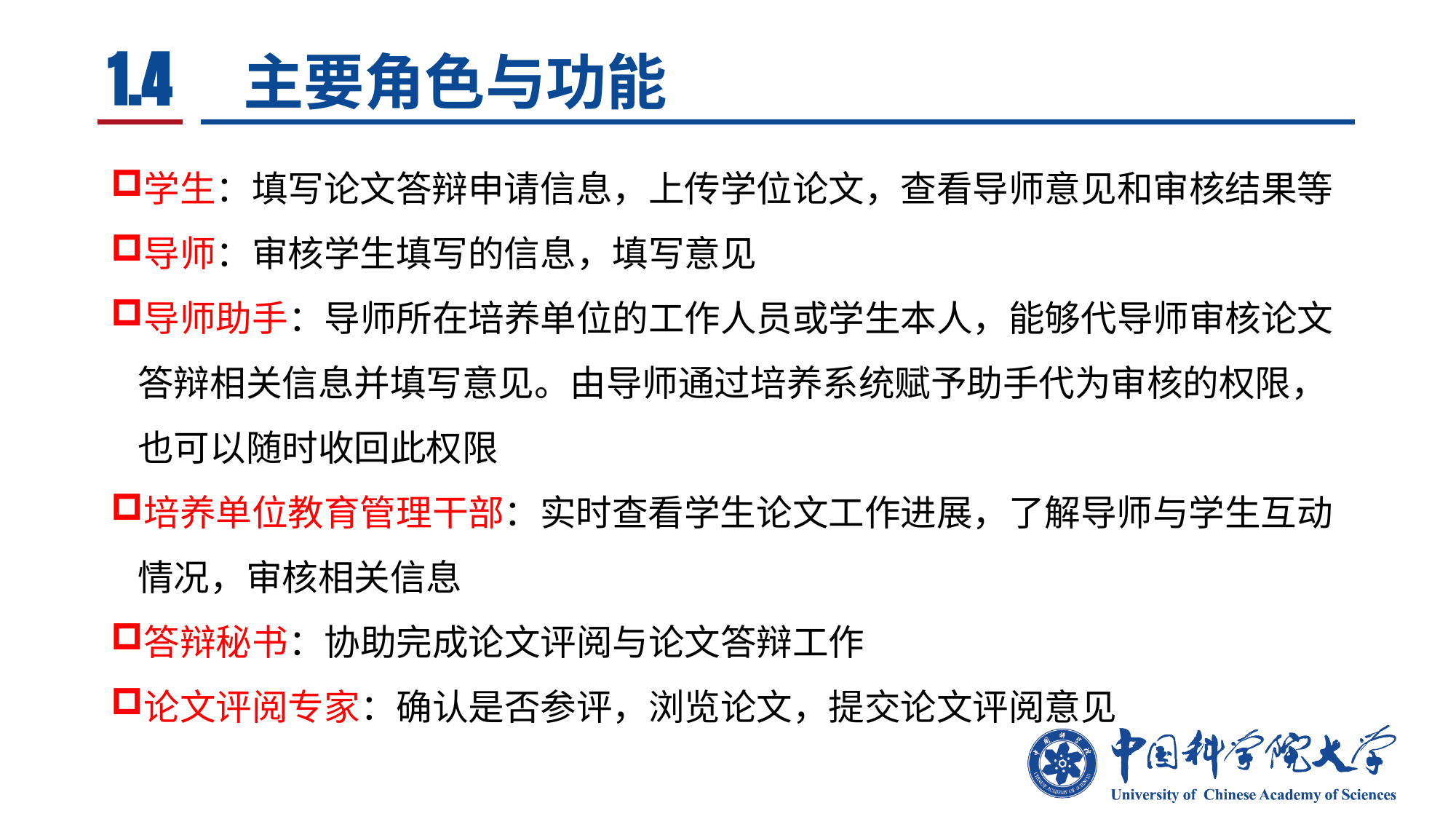

# 1.4    主要角色与功能
学生：填写论文答辩申请信息，上传学位论文，查看导师意见和审核结果等
导师：审核学生填写的信息，填写意见
导师助手：导师所在培养单位的工作人员或学生本人，能够代导师审核论文答辩相关信息并填写意见。由导师通过培养系统赋予助手代为审核的权限，也可以随时收回此权限
培养单位教育管理干部：实时查看学生论文工作进展，了解导师与学生互动情况，审核相关信息
答辩秘书：协助完成论文评阅与论文答辩工作
论文评阅专家：确认是否参评，浏览论文，提交论文评阅意见